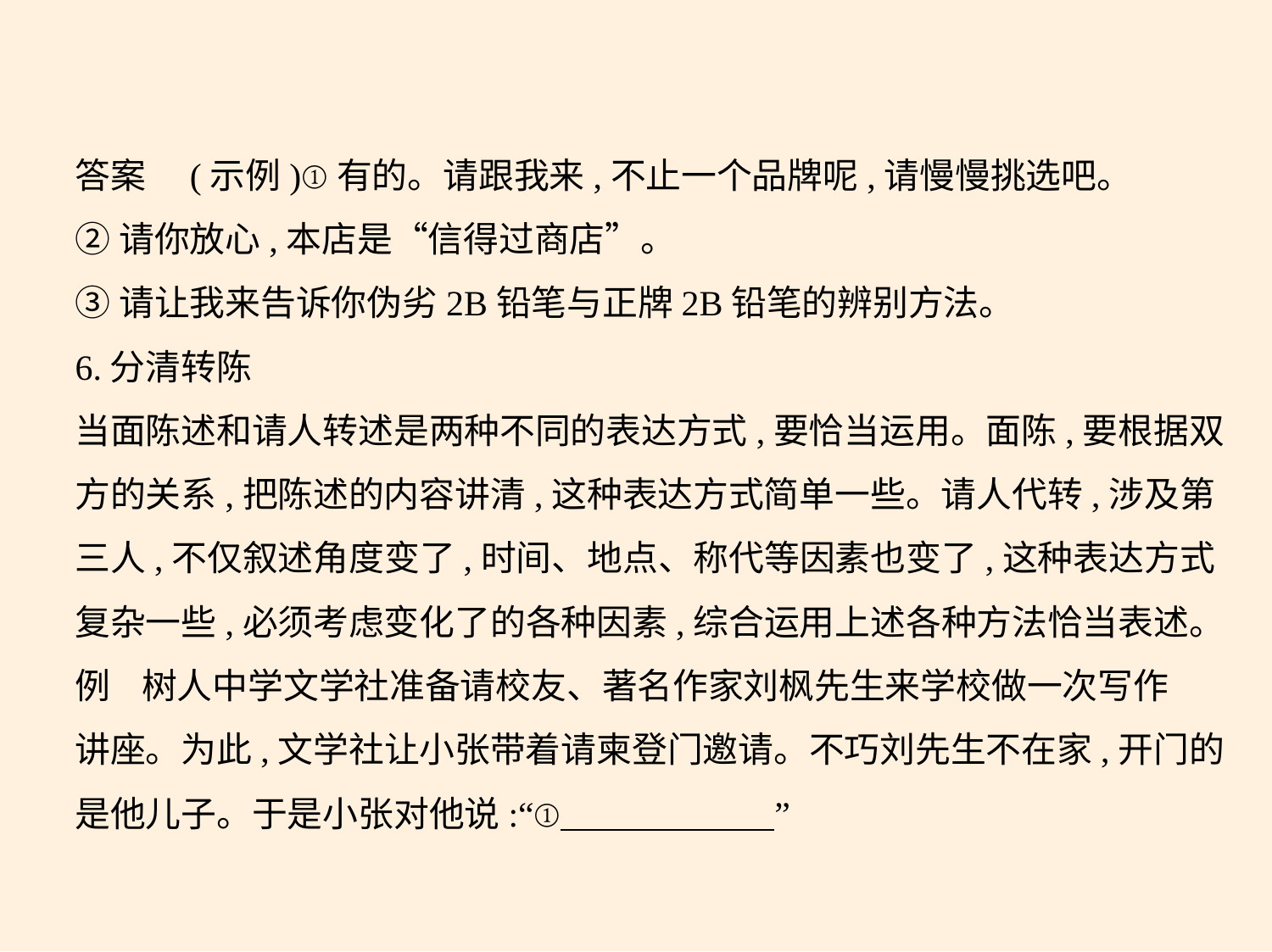

答案　(示例)①有的。请跟我来,不止一个品牌呢,请慢慢挑选吧。
②请你放心,本店是“信得过商店”。
③请让我来告诉你伪劣2B铅笔与正牌2B铅笔的辨别方法。
6.分清转陈
当面陈述和请人转述是两种不同的表达方式,要恰当运用。面陈,要根据双
方的关系,把陈述的内容讲清,这种表达方式简单一些。请人代转,涉及第
三人,不仅叙述角度变了,时间、地点、称代等因素也变了,这种表达方式
复杂一些,必须考虑变化了的各种因素,综合运用上述各种方法恰当表述。
例    树人中学文学社准备请校友、著名作家刘枫先生来学校做一次写作
讲座。为此,文学社让小张带着请柬登门邀请。不巧刘先生不在家,开门的
是他儿子。于是小张对他说:“①                        ”